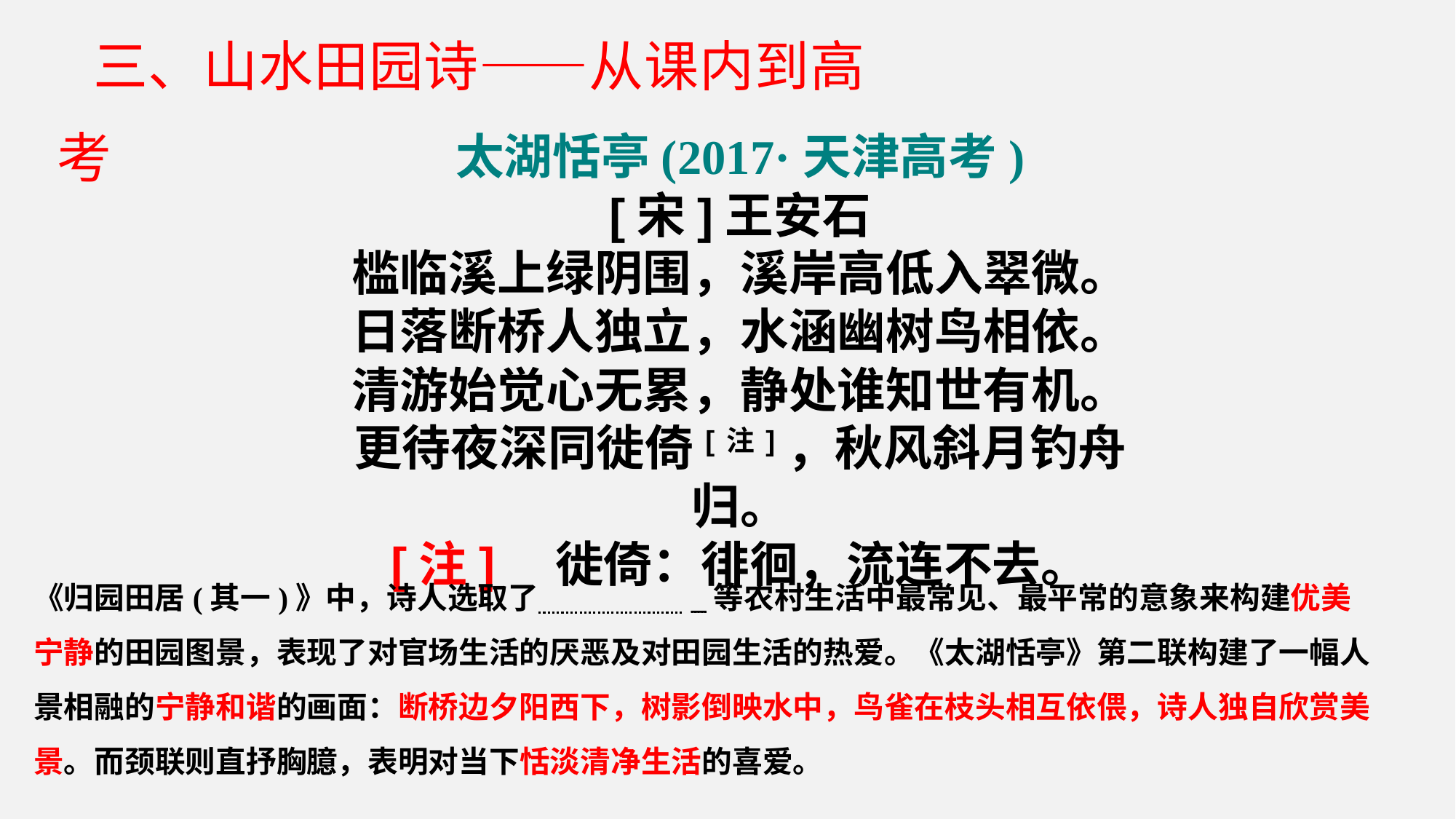

三、山水田园诗——从课内到高考
太湖恬亭(2017·天津高考)
[宋]王安石
槛临溪上绿阴围，溪岸高低入翠微。
日落断桥人独立，水涵幽树鸟相依。
清游始觉心无累，静处谁知世有机。
更待夜深同徙倚[注]，秋风斜月钓舟归。
[注]　徙倚：徘徊，流连不去。
《归园田居(其一)》中，诗人选取了                     _等农村生活中最常见、最平常的意象来构建优美宁静的田园图景，表现了对官场生活的厌恶及对田园生活的热爱。《太湖恬亭》第二联构建了一幅人景相融的宁静和谐的画面：断桥边夕阳西下，树影倒映水中，鸟雀在枝头相互依偎，诗人独自欣赏美景。而颈联则直抒胸臆，表明对当下恬淡清净生活的喜爱。